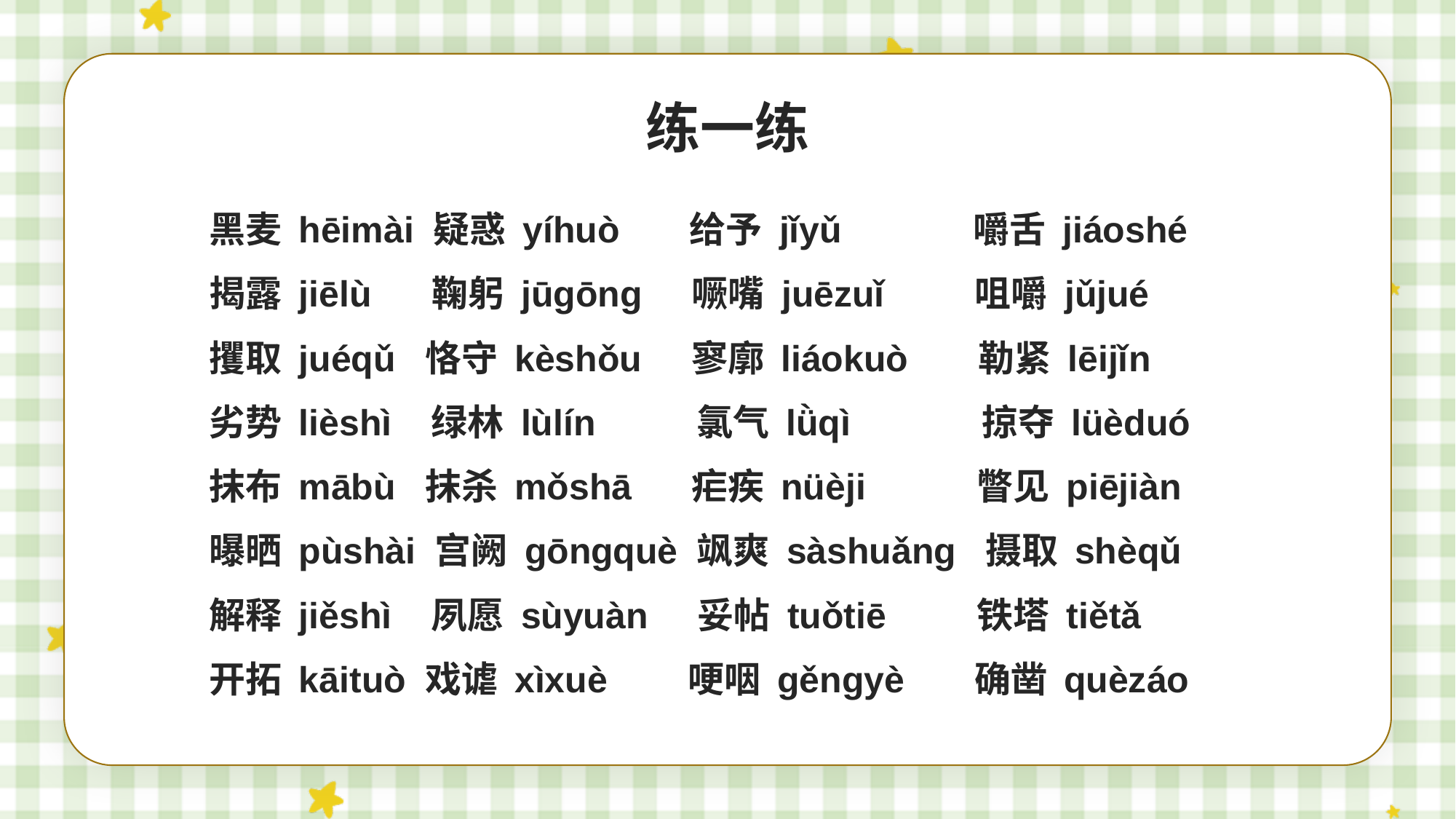

练一练
黑麦 hēimài 疑惑 yíhuò      给予 jǐyǔ            嚼舌 jiáoshé
揭露 jiēlù     鞠躬 jūɡōnɡ    噘嘴 juēzuǐ        咀嚼 jǔjué
攫取 juéqǔ  恪守 kèshǒu    寥廓 liáokuò      勒紧 lēijǐn
劣势 lièshì   绿林 lùlín         氯气 lǜqì            掠夺 lüèduó
抹布 mābù  抹杀 mǒshā     疟疾 nüèji          瞥见 piējiàn
曝晒 pùshài 宫阙 ɡōnɡquè 飒爽 sàshuǎnɡ  摄取 shèqǔ
解释 jiěshì   夙愿 sùyuàn    妥帖 tuǒtiē        铁塔 tiětǎ
开拓 kāituò 戏谑 xìxuè       哽咽 ɡěnɡyè      确凿 quèzáo